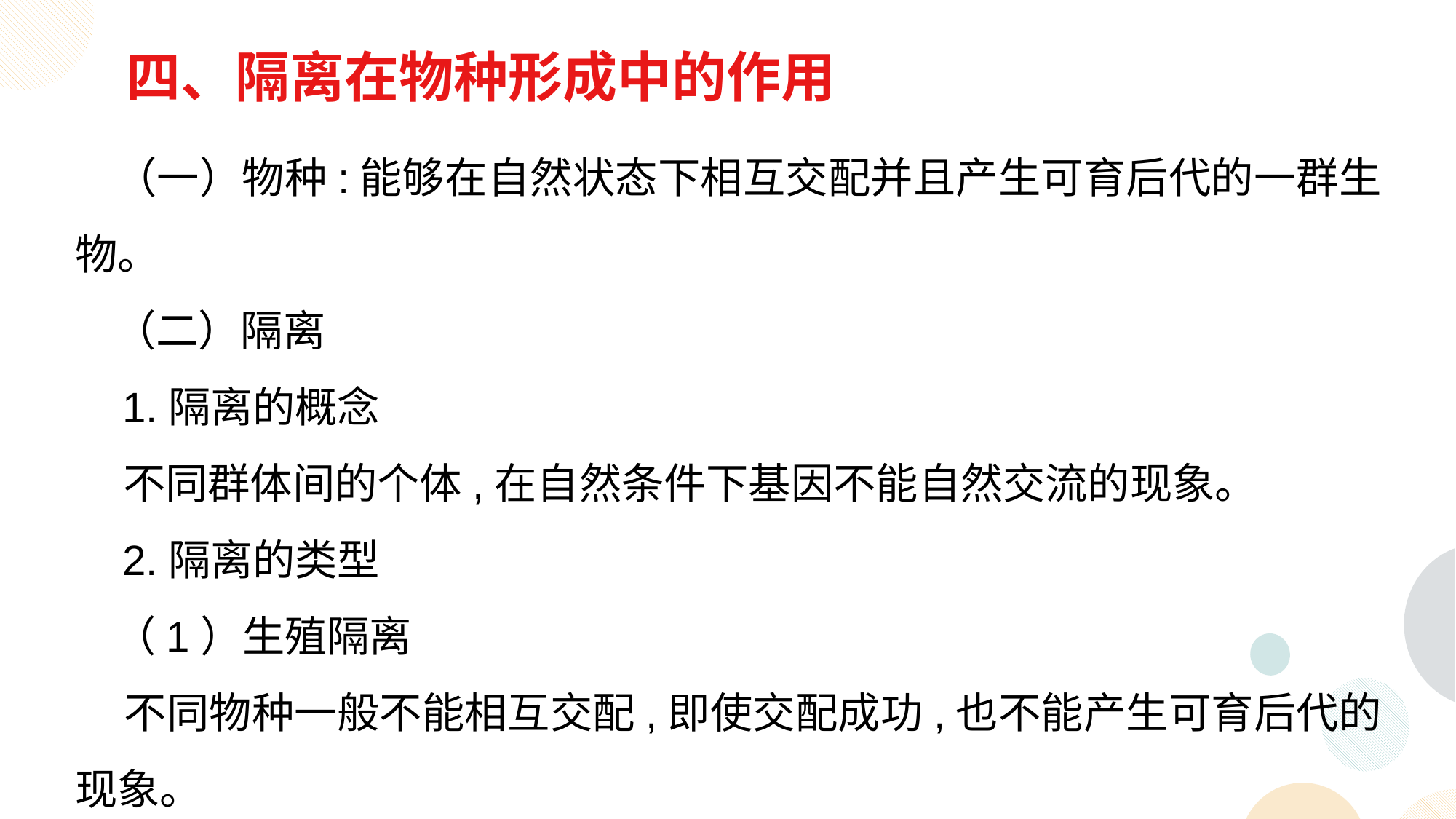

四、隔离在物种形成中的作用
   （一）物种:能够在自然状态下相互交配并且产生可育后代的一群生物。
   （二）隔离
    1.隔离的概念
    不同群体间的个体,在自然条件下基因不能自然交流的现象。
    2.隔离的类型
   （1）生殖隔离
    不同物种一般不能相互交配,即使交配成功,也不能产生可育后代的现象。